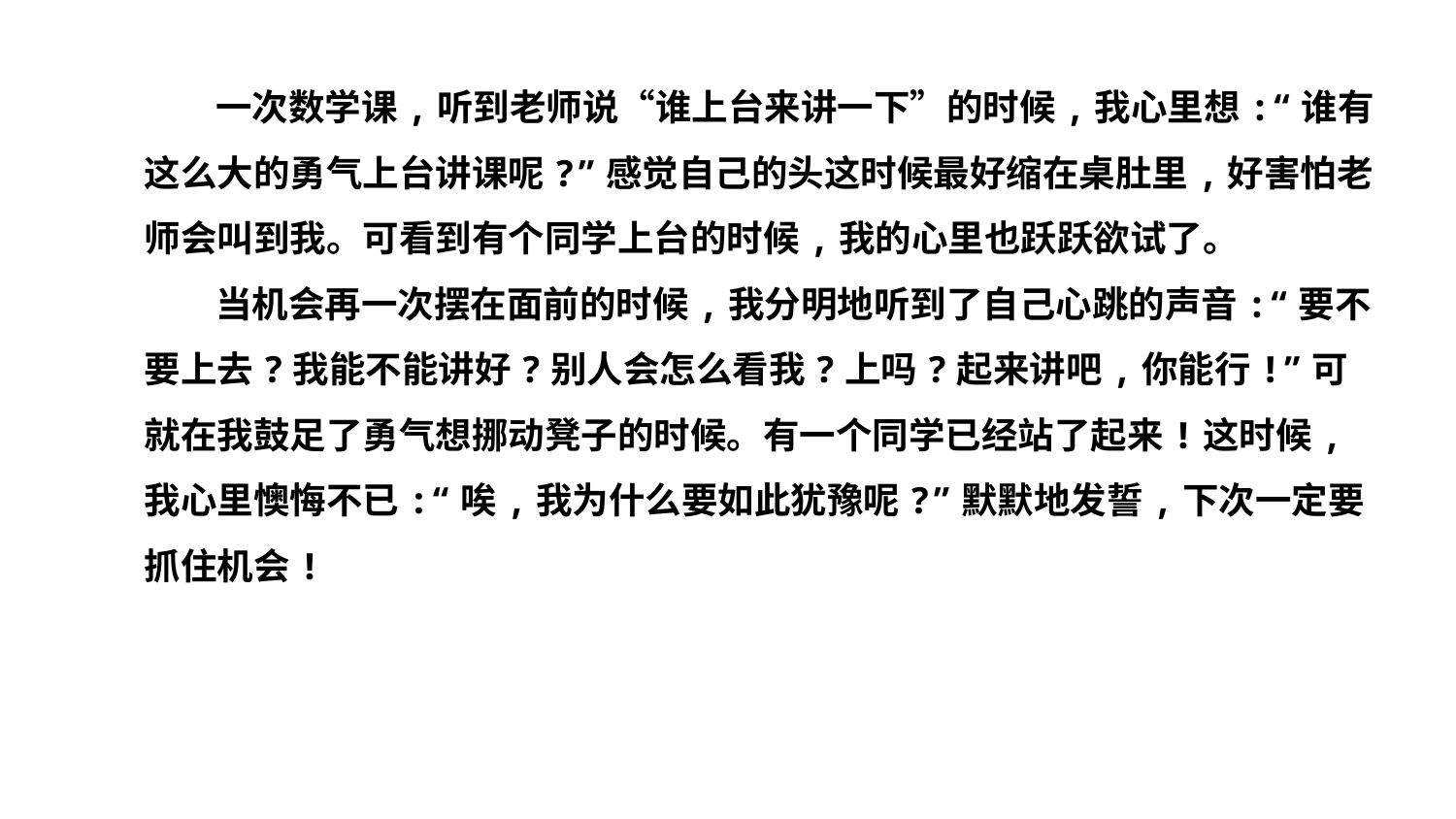

一次数学课,听到老师说“谁上台来讲一下”的时候,我心里想:“谁有这么大的勇气上台讲课呢?”感觉自己的头这时候最好缩在桌肚里,好害怕老师会叫到我。可看到有个同学上台的时候,我的心里也跃跃欲试了。
当机会再一次摆在面前的时候,我分明地听到了自己心跳的声音:“要不要上去?我能不能讲好?别人会怎么看我?上吗?起来讲吧,你能行!”可就在我鼓足了勇气想挪动凳子的时候。有一个同学已经站了起来!这时候,我心里懊悔不已:“唉,我为什么要如此犹豫呢?”默默地发誓,下次一定要抓住机会!